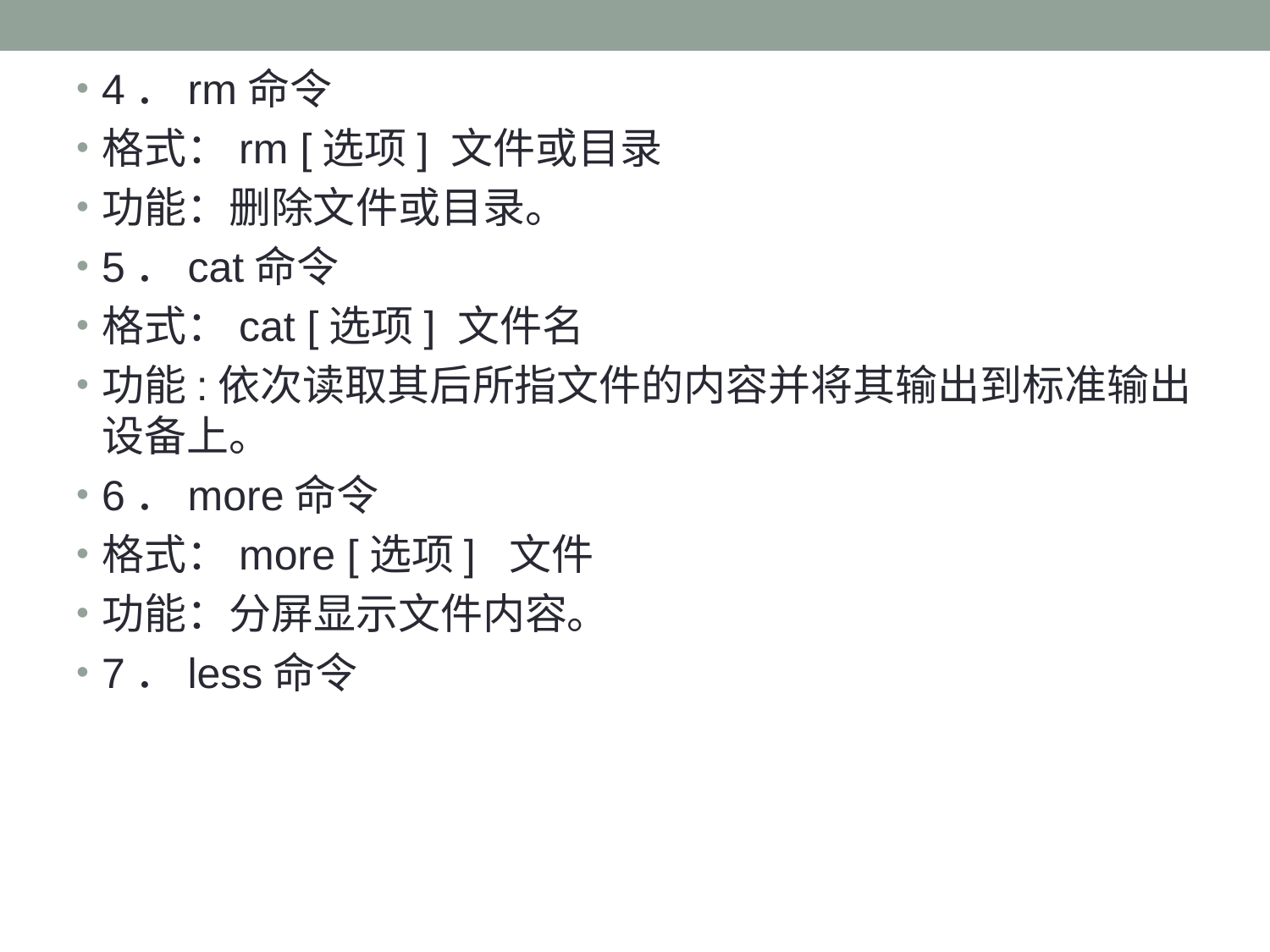

4．rm命令
格式：rm [选项] 文件或目录
功能：删除文件或目录。
5．cat命令
格式：cat [选项] 文件名
功能:依次读取其后所指文件的内容并将其输出到标准输出设备上。
6．more命令
格式：more [选项]  文件
功能：分屏显示文件内容。
7．less命令

#